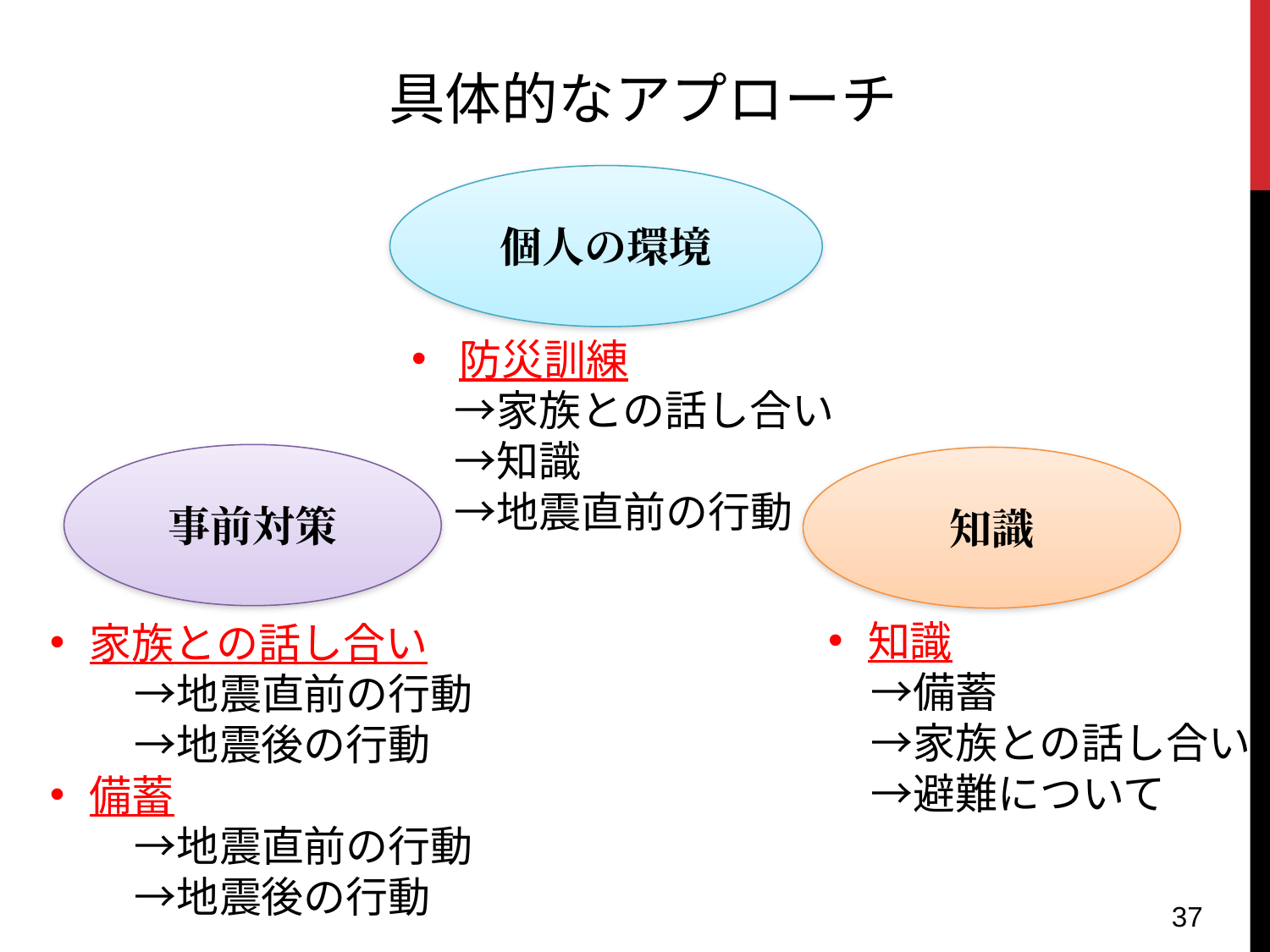

具体的なアプローチ
個人の環境
防災訓練
　→家族との話し合い
　→知識
　→地震直前の行動
事前対策
知識
知識
　→備蓄
　→家族との話し合い
　→避難について
家族との話し合い
　　→地震直前の行動
　　→地震後の行動
備蓄
　　→地震直前の行動
　　→地震後の行動
37